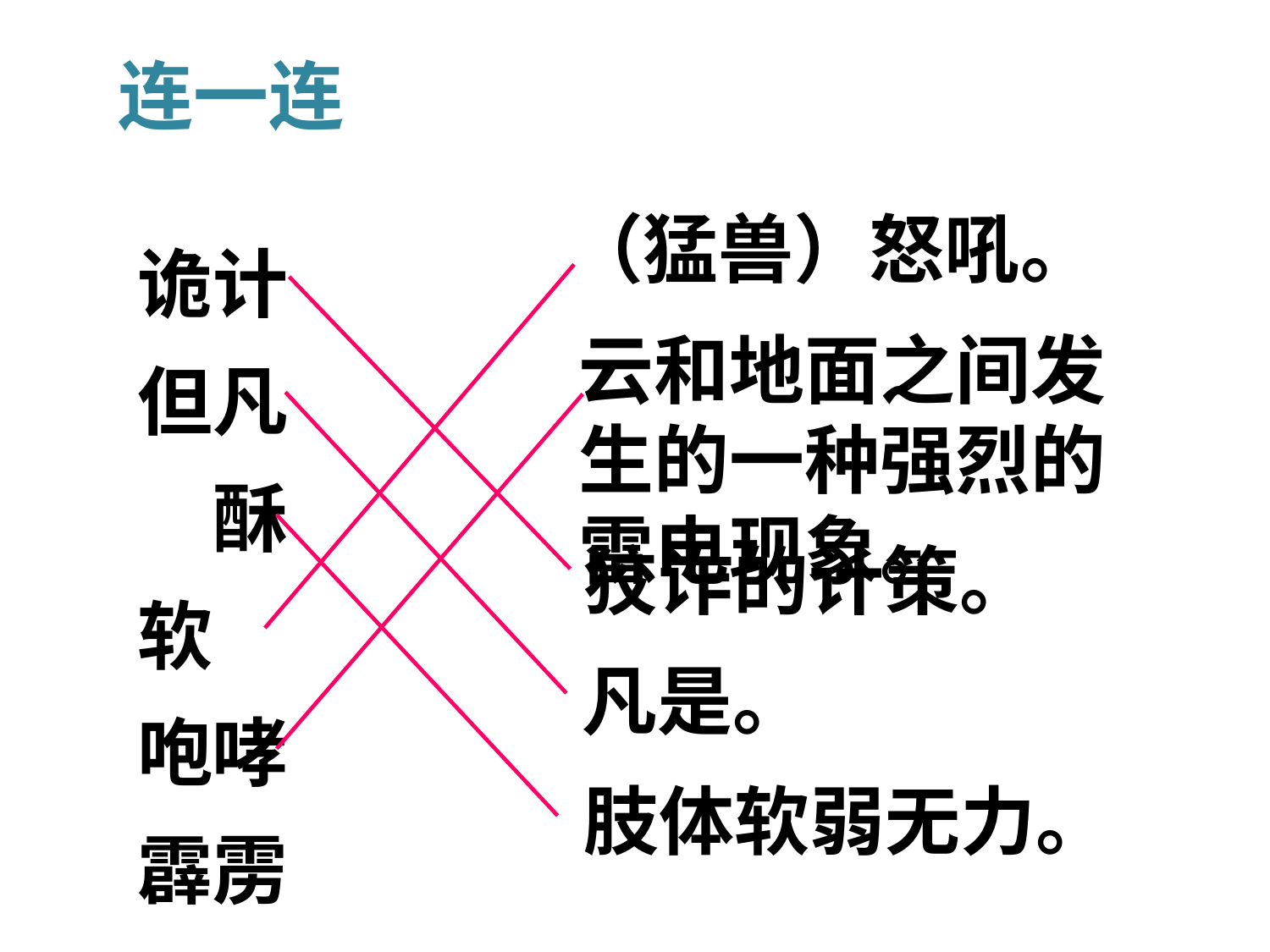

连一连
（猛兽）怒吼。
云和地面之间发生的一种强烈的雷电现象。
狡诈的计策。
凡是。
肢体软弱无力。
诡计
但凡　酥软
咆哮
霹雳